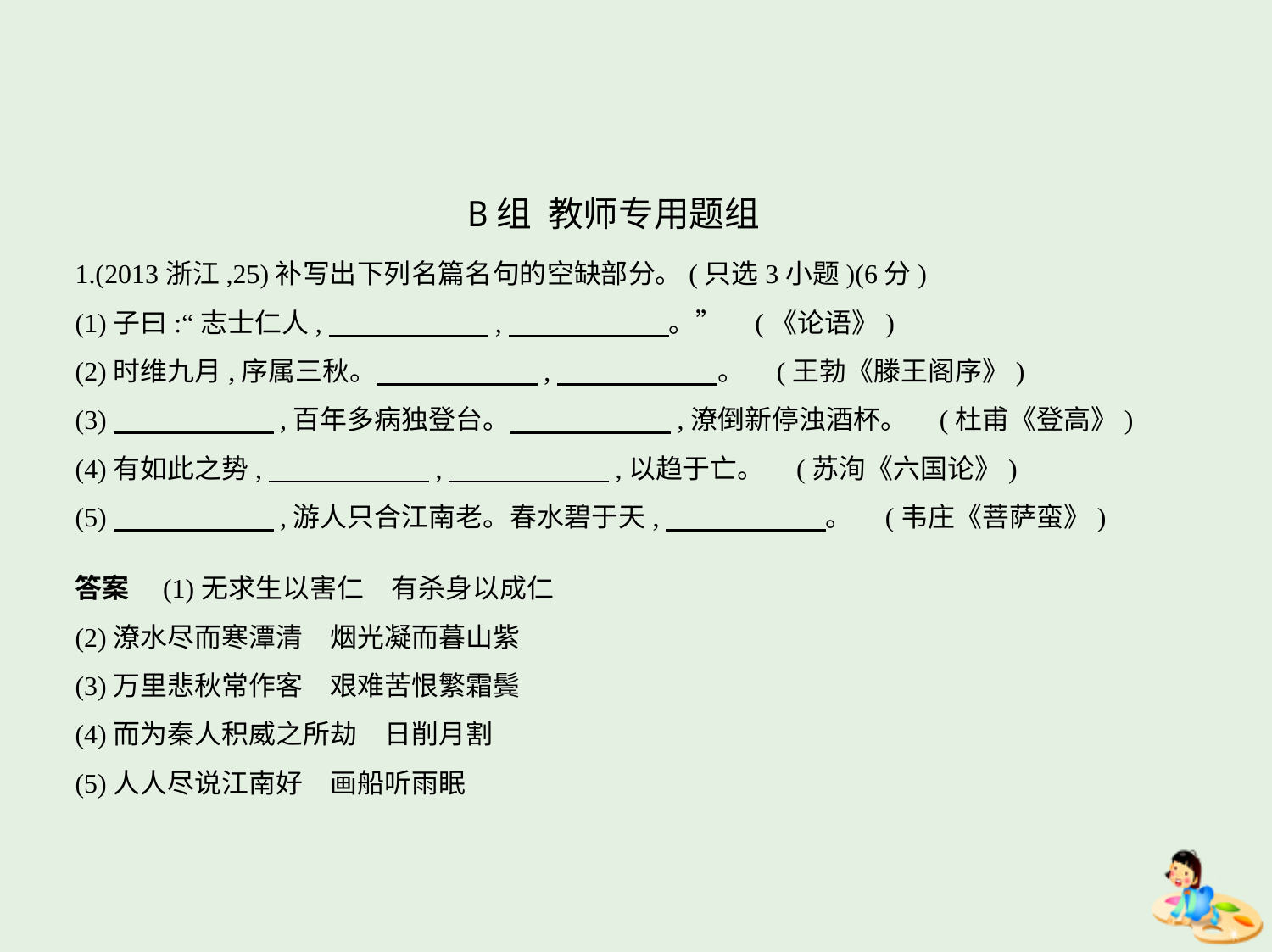

B组  教师专用题组
1.(2013浙江,25)补写出下列名篇名句的空缺部分。(只选3小题)(6分)
(1)子曰:“志士仁人,　　　　　    ,　　　　　    。” (《论语》)
(2)时维九月,序属三秋。　　　　　    ,　　　　　    。 (王勃《滕王阁序》)
(3)　　　　　    ,百年多病独登台。　　　　　    ,潦倒新停浊酒杯。 (杜甫《登高》)
(4)有如此之势,　　　　　    ,　　　　　    ,以趋于亡。 (苏洵《六国论》)
(5)　　　　　    ,游人只合江南老。春水碧于天,　　　　　    。 (韦庄《菩萨蛮》)
答案　(1)无求生以害仁　有杀身以成仁
(2)潦水尽而寒潭清　烟光凝而暮山紫
(3)万里悲秋常作客　艰难苦恨繁霜鬓
(4)而为秦人积威之所劫　日削月割
(5)人人尽说江南好　画船听雨眠